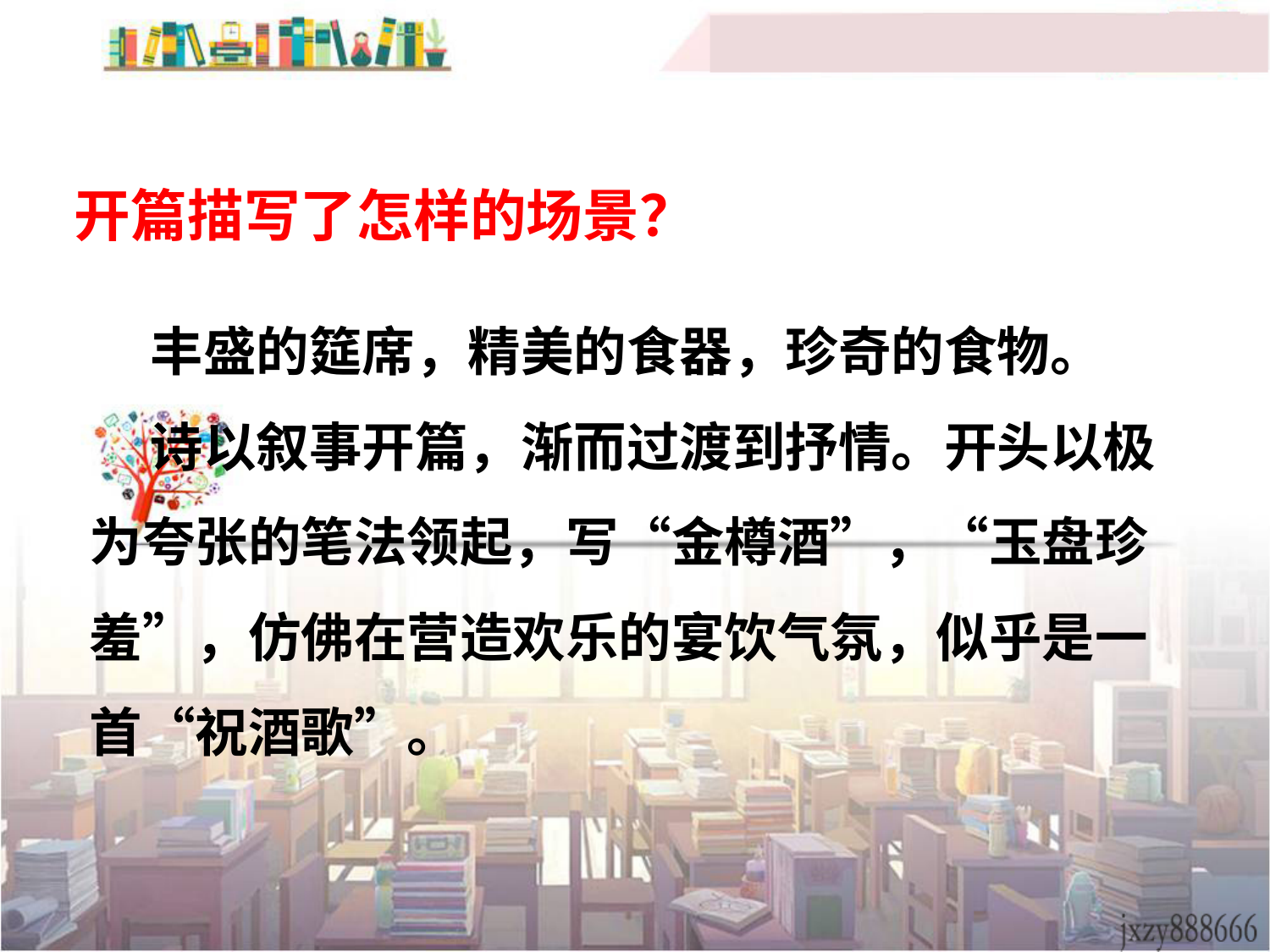

开篇描写了怎样的场景？
    丰盛的筵席，精美的食器，珍奇的食物。
    诗以叙事开篇，渐而过渡到抒情。开头以极为夸张的笔法领起，写“金樽酒”，“玉盘珍羞”，仿佛在营造欢乐的宴饮气氛，似乎是一首“祝酒歌”。